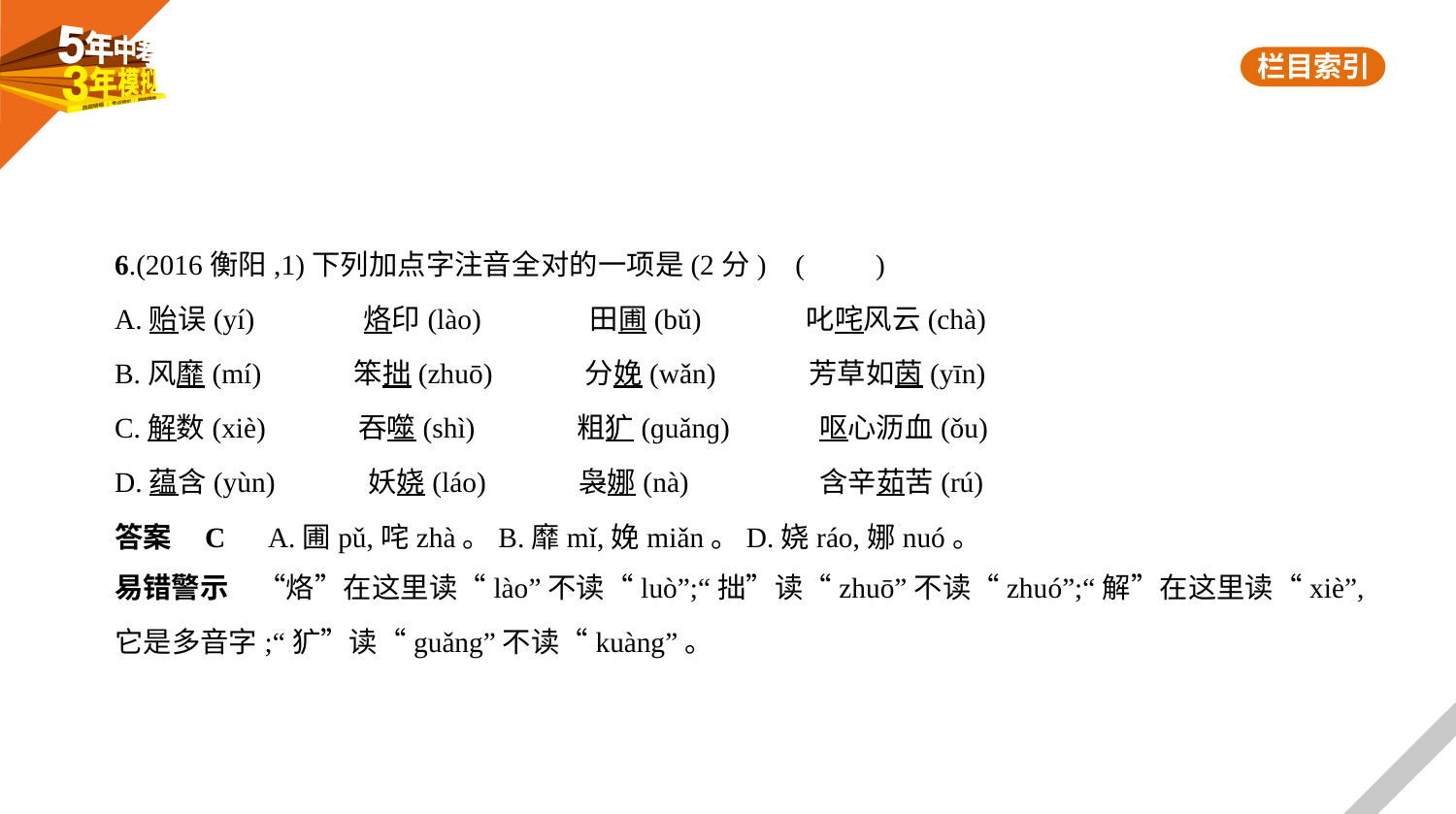

6.(2016衡阳,1)下列加点字注音全对的一项是(2分) (　　)
A.贻误(yí)              烙印(lào)          　田圃(bǔ)　           叱咤风云(chà)
B.风靡(mí)　　　笨拙(zhuō)　　　分娩(wǎn)　　　芳草如茵(yīn)
C.解数(xiè)　　　吞噬(shì)　　      粗犷(ɡuǎnɡ)　　    呕心沥血(ǒu)
D.蕴含(yùn)　　　妖娆(láo)　　　袅娜(nà)　　　      含辛茹苦(rú)
答案    C　A.圃pǔ,咤zhà。B.靡mǐ,娩miǎn。D.娆ráo,娜nuó。
易错警示　“烙”在这里读“lào”不读“luò”;“拙”读“zhuō”不读“zhuó”;“解”在这里读“xiè”,
它是多音字;“犷”读“guǎng”不读“kuàng”。